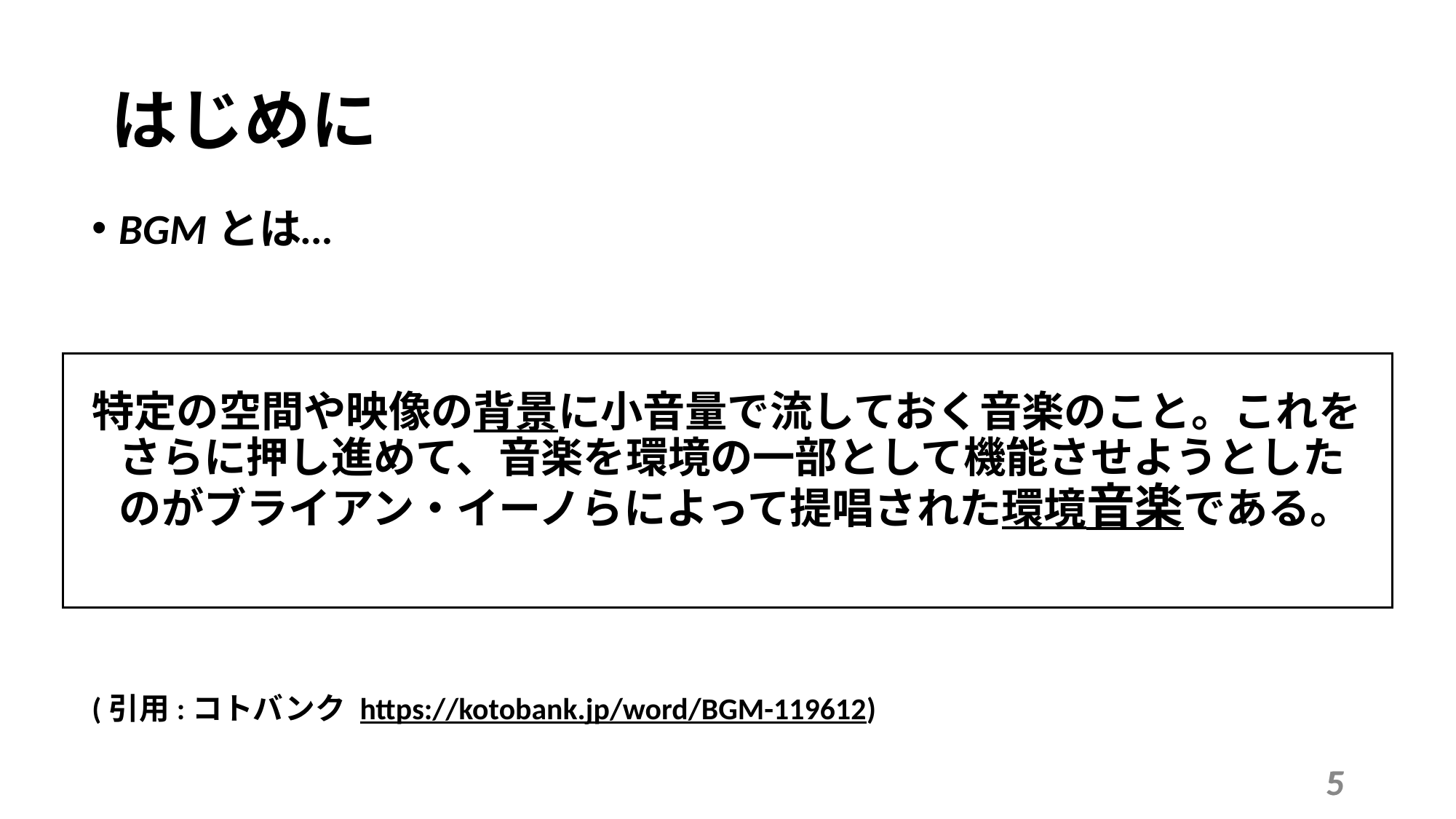

はじめに
BGMとは…

特定の空間や映像の背景に小音量で流しておく音楽のこと。これをさらに押し進めて、音楽を環境の一部として機能させようとしたのがブライアン・イーノらによって提唱された環境音楽である。

(引用:コトバンク https://kotobank.jp/word/BGM-119612)

5
5